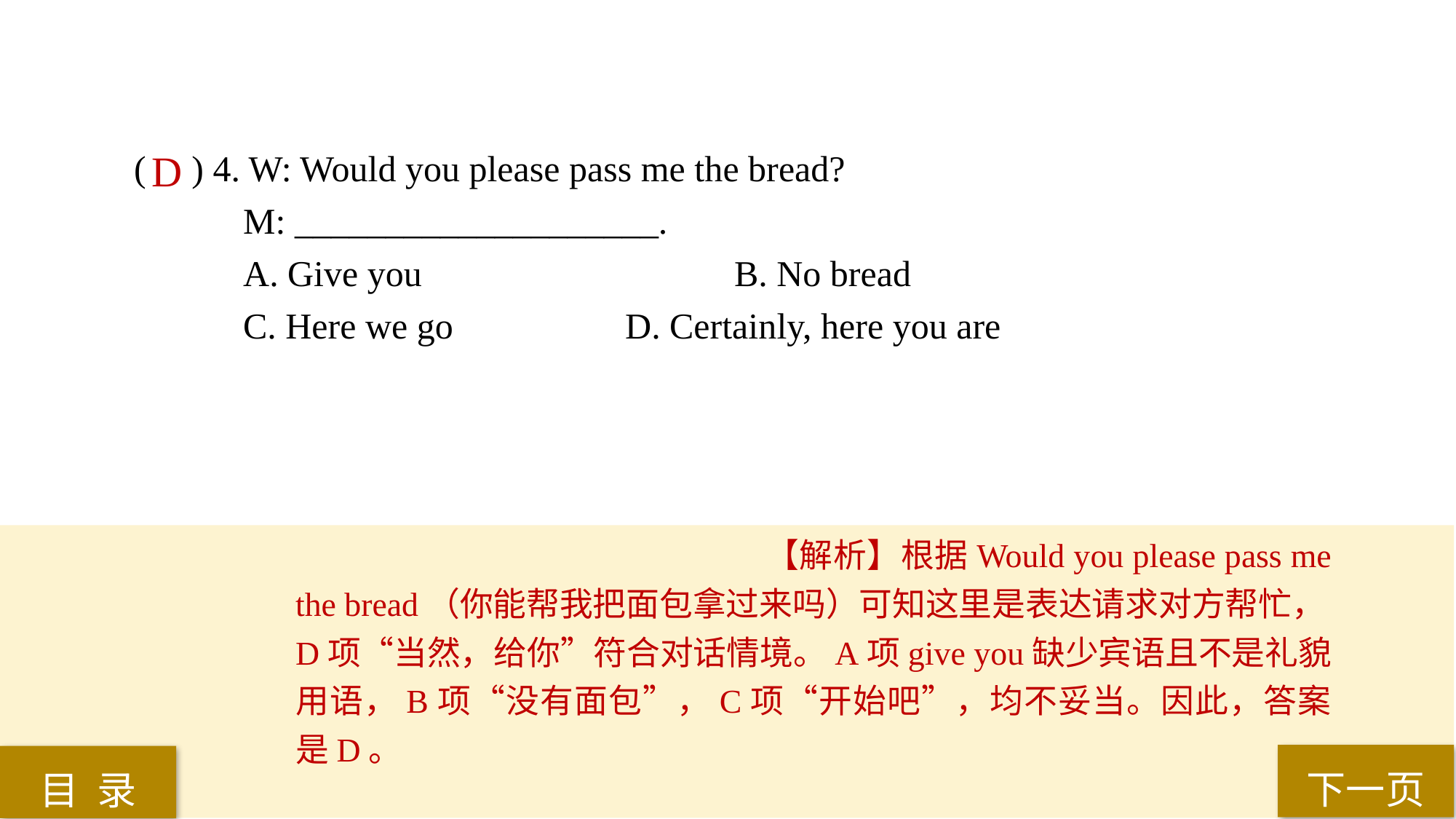

(     ) 4. W: Would you please pass me the bread?
M: ____________________.
A. Give you 			B. No bread
C. Here we go 		D. Certainly, here you are
D
【解析】根据Would you please pass me the bread（你能帮我把面包拿过来吗）可知这里是表达请求对方帮忙，D项“当然，给你”符合对话情境。A项give you缺少宾语且不是礼貌用语，B项“没有面包”，C项“开始吧”，均不妥当。因此，答案是D。